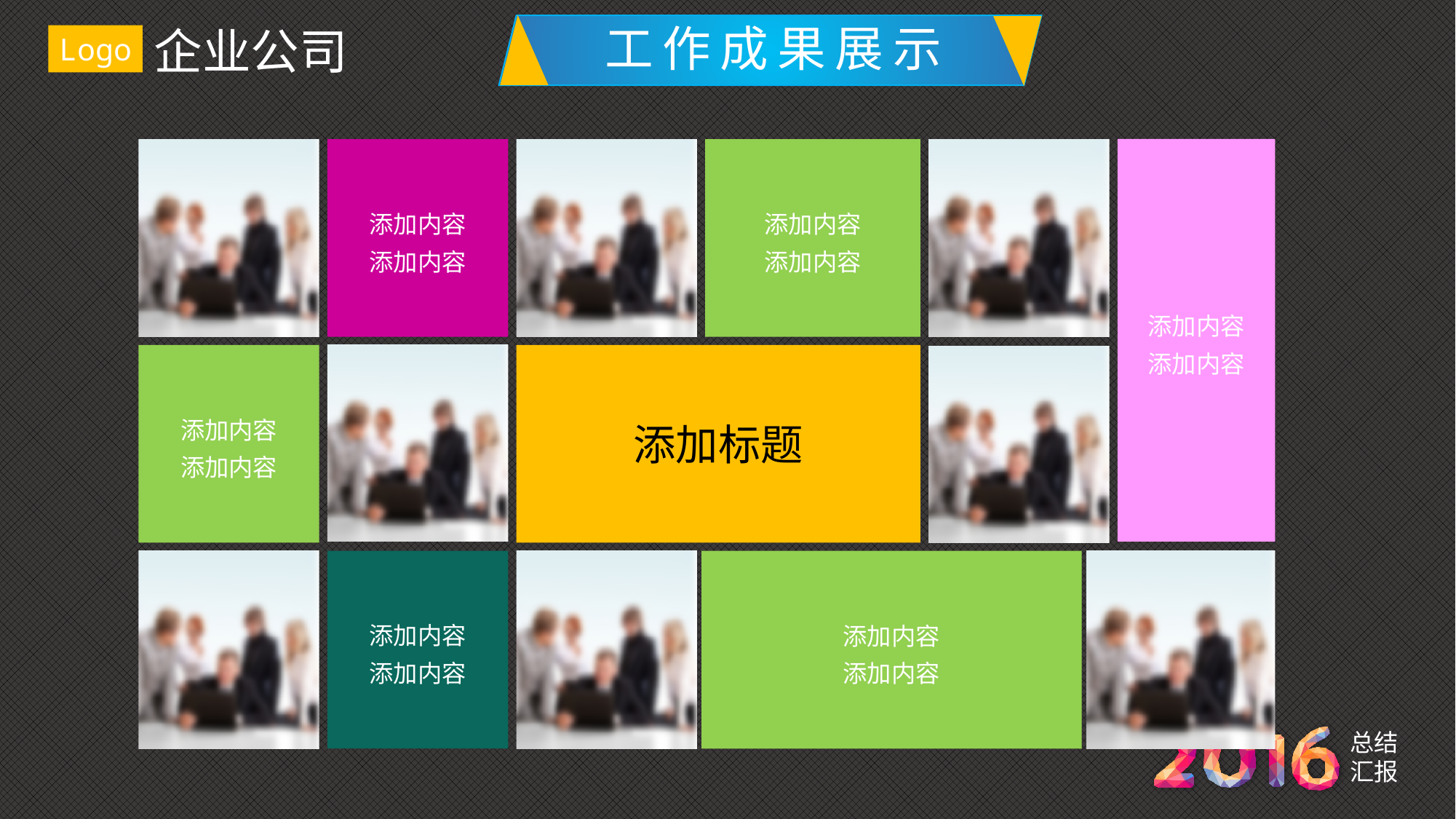

工作成果展示

添加内容
添加内容

添加内容
添加内容

添加内容
添加内容
添加内容
添加内容

添加标题

添加内容
添加内容

添加内容
添加内容